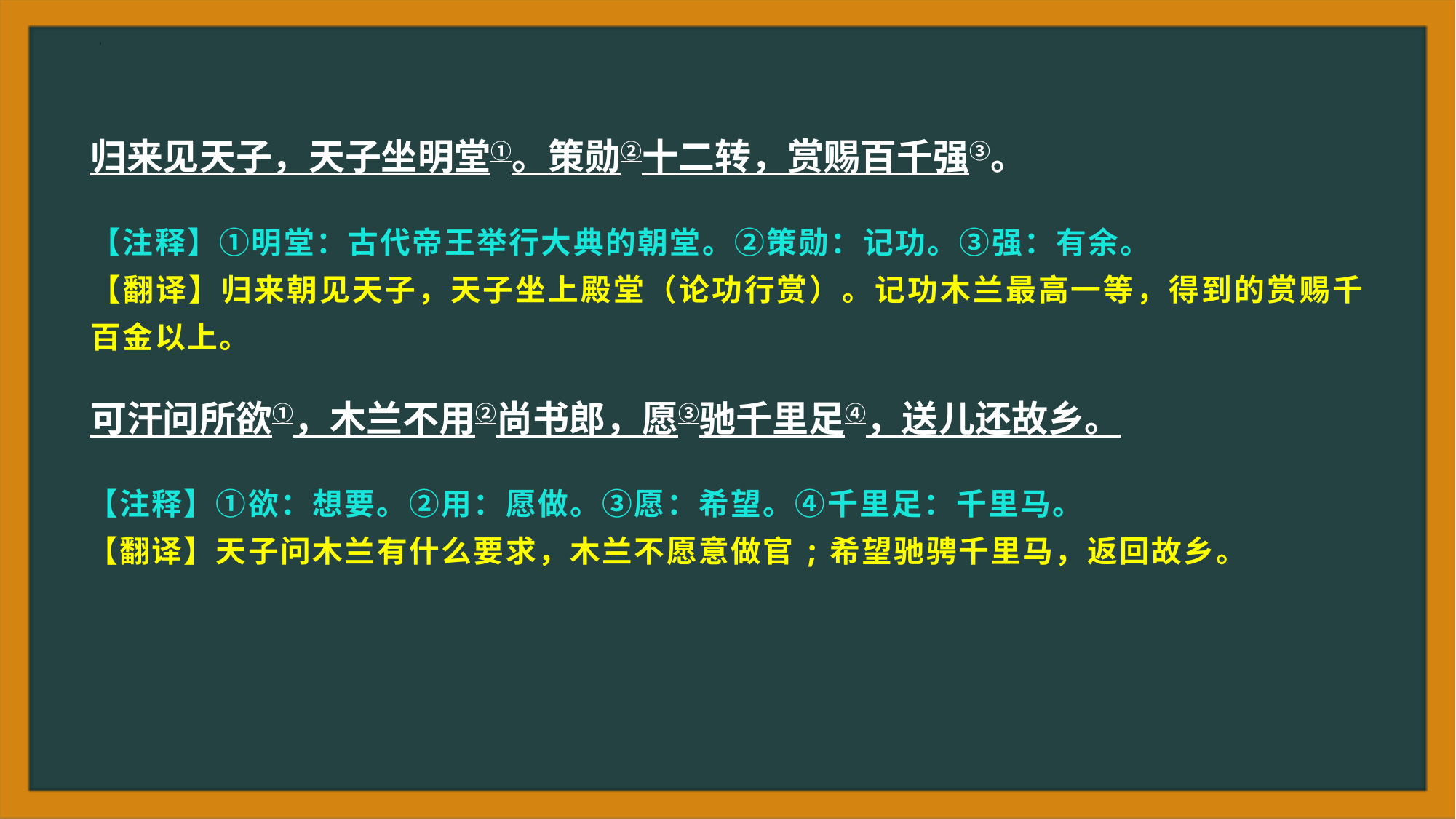

归来见天子，天子坐明堂①。策勋②十二转，赏赐百千强③。

可汗问所欲①，木兰不用②尚书郎，愿③驰千里足④，送儿还故乡。
【注释】①明堂：古代帝王举行大典的朝堂。②策勋：记功。③强：有余。
【翻译】归来朝见天子，天子坐上殿堂（论功行赏）。记功木兰最高一等，得到的赏赐千百金以上。
【注释】①欲：想要。②用：愿做。③愿：希望。④千里足：千里马。
【翻译】天子问木兰有什么要求，木兰不愿意做官;希望驰骋千里马，返回故乡。